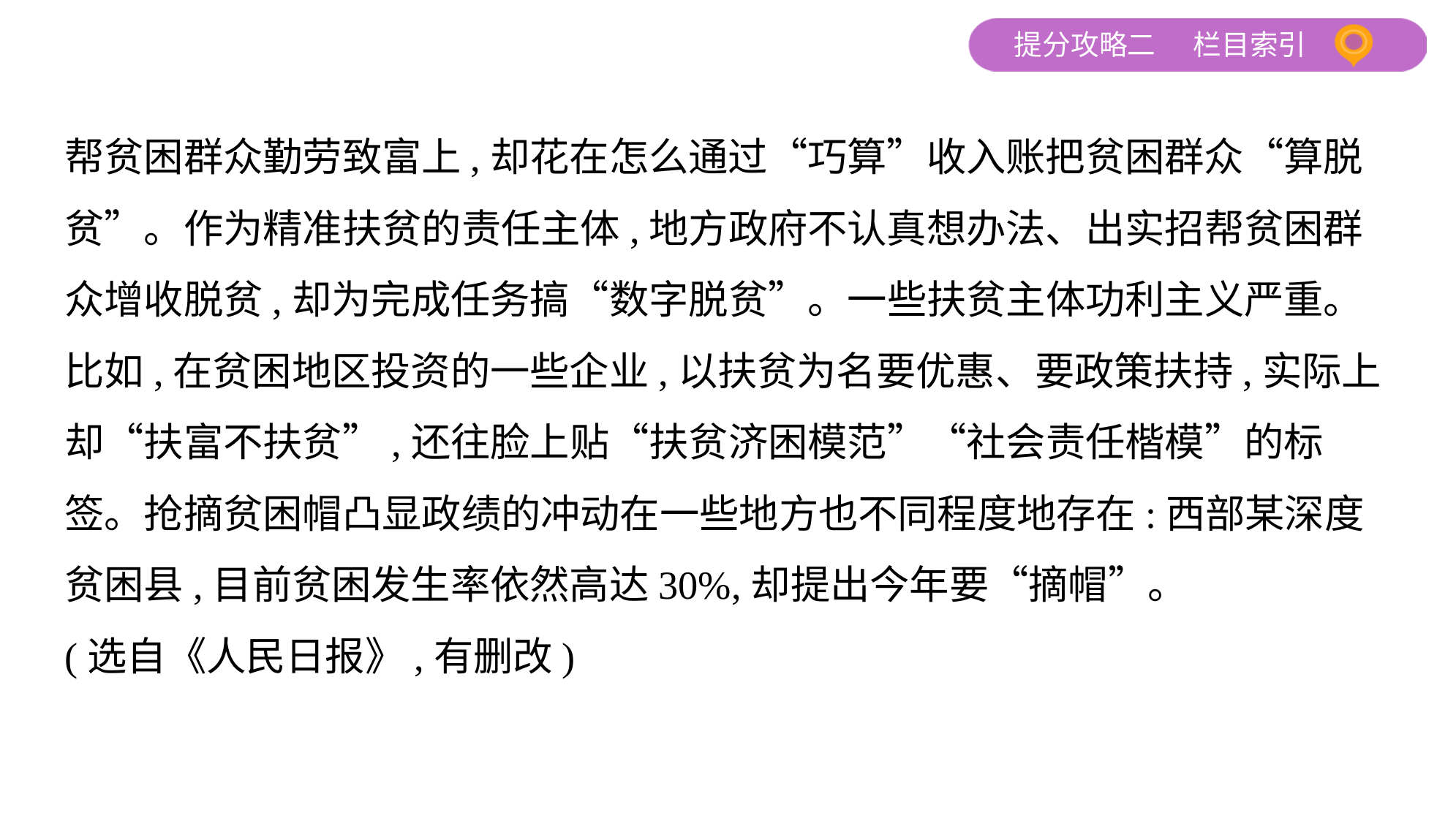

帮贫困群众勤劳致富上,却花在怎么通过“巧算”收入账把贫困群众“算脱
贫”。作为精准扶贫的责任主体,地方政府不认真想办法、出实招帮贫困群
众增收脱贫,却为完成任务搞“数字脱贫”。一些扶贫主体功利主义严重。
比如,在贫困地区投资的一些企业,以扶贫为名要优惠、要政策扶持,实际上
却“扶富不扶贫”,还往脸上贴“扶贫济困模范”“社会责任楷模”的标
签。抢摘贫困帽凸显政绩的冲动在一些地方也不同程度地存在:西部某深度
贫困县,目前贫困发生率依然高达30%,却提出今年要“摘帽”。
(选自《人民日报》,有删改)